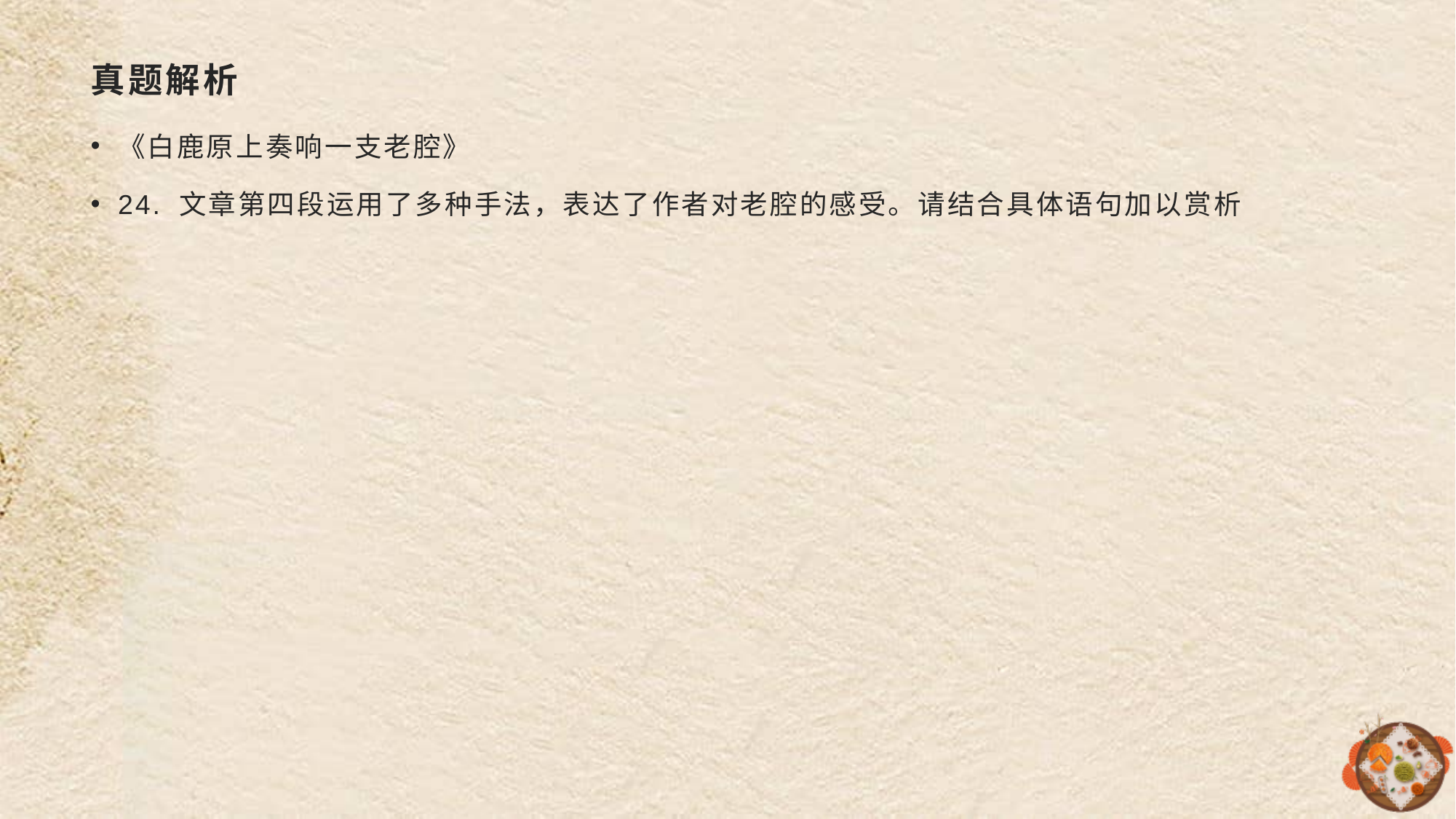

# 真题解析
《白鹿原上奏响一支老腔》
24. 文章第四段运用了多种手法，表达了作者对老腔的感受。请结合具体语句加以赏析